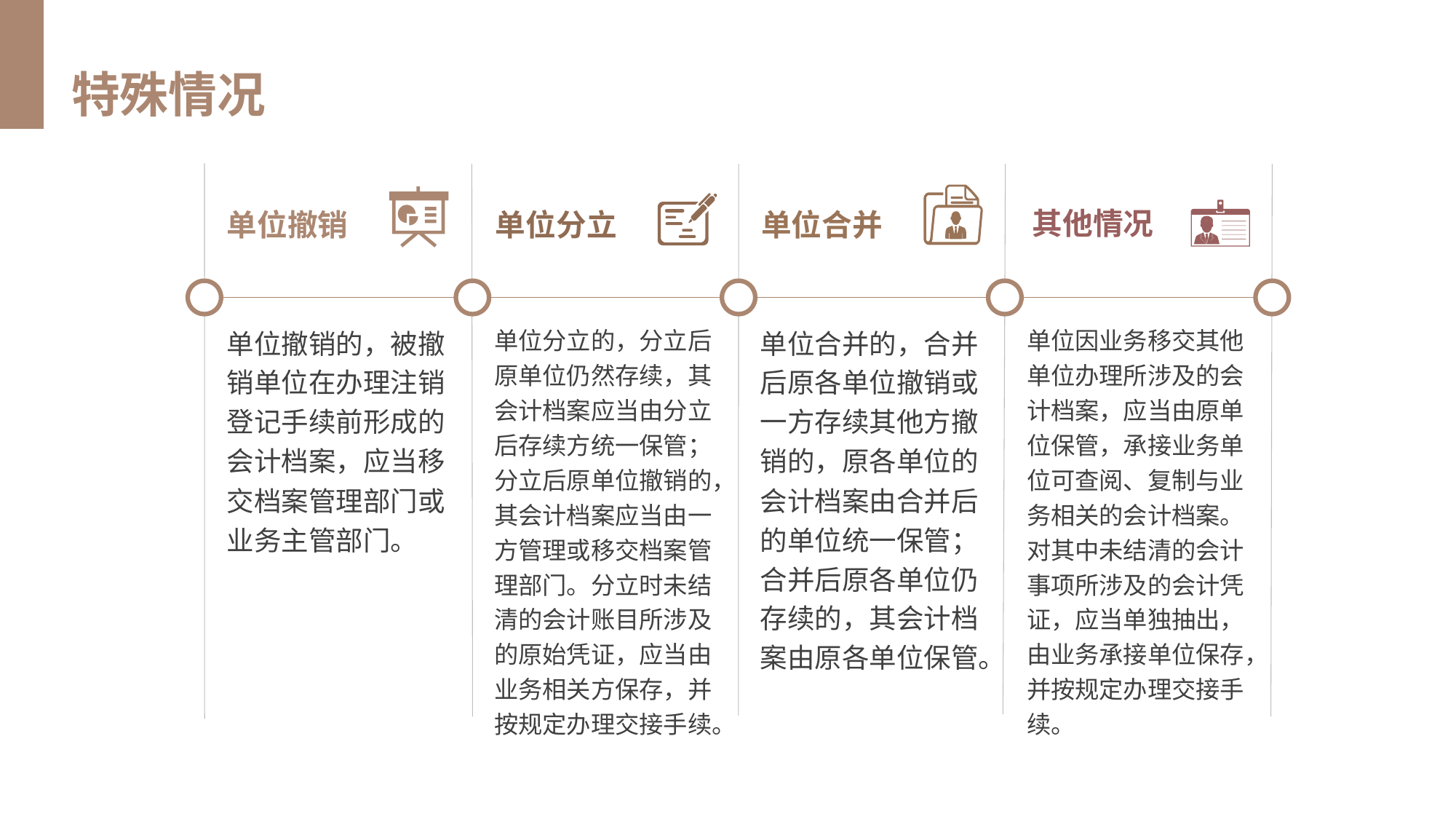

特殊情况

其他情况

单位撤销
单位分立
单位合并

单位撤销的，被撤销单位在办理注销登记手续前形成的会计档案，应当移交档案管理部门或业务主管部门。
单位分立的，分立后原单位仍然存续，其会计档案应当由分立后存续方统一保管；分立后原单位撤销的，其会计档案应当由一方管理或移交档案管理部门。分立时未结清的会计账目所涉及的原始凭证，应当由业务相关方保存，并按规定办理交接手续。
单位合并的，合并后原各单位撤销或一方存续其他方撤销的，原各单位的会计档案由合并后的单位统一保管；合并后原各单位仍存续的，其会计档案由原各单位保管。
单位因业务移交其他单位办理所涉及的会计档案，应当由原单位保管，承接业务单位可查阅、复制与业务相关的会计档案。对其中未结清的会计事项所涉及的会计凭证，应当单独抽出，由业务承接单位保存，并按规定办理交接手续。